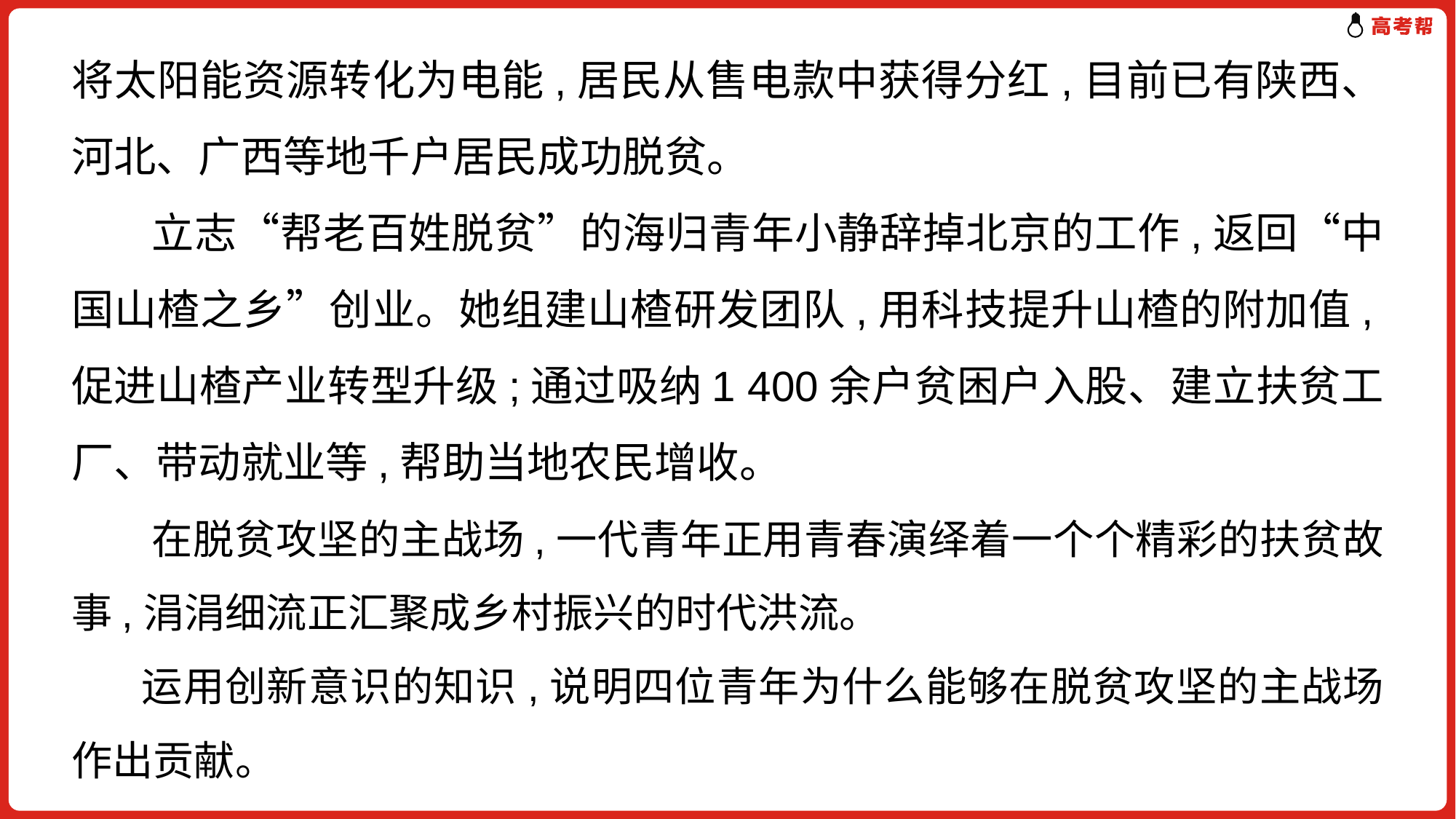

将太阳能资源转化为电能,居民从售电款中获得分红,目前已有陕西、河北、广西等地千户居民成功脱贫。
       立志“帮老百姓脱贫”的海归青年小静辞掉北京的工作,返回“中国山楂之乡”创业。她组建山楂研发团队,用科技提升山楂的附加值,促进山楂产业转型升级;通过吸纳1 400余户贫困户入股、建立扶贫工厂、带动就业等,帮助当地农民增收。
       在脱贫攻坚的主战场,一代青年正用青春演绎着一个个精彩的扶贫故事,涓涓细流正汇聚成乡村振兴的时代洪流。
      运用创新意识的知识,说明四位青年为什么能够在脱贫攻坚的主战场作出贡献。